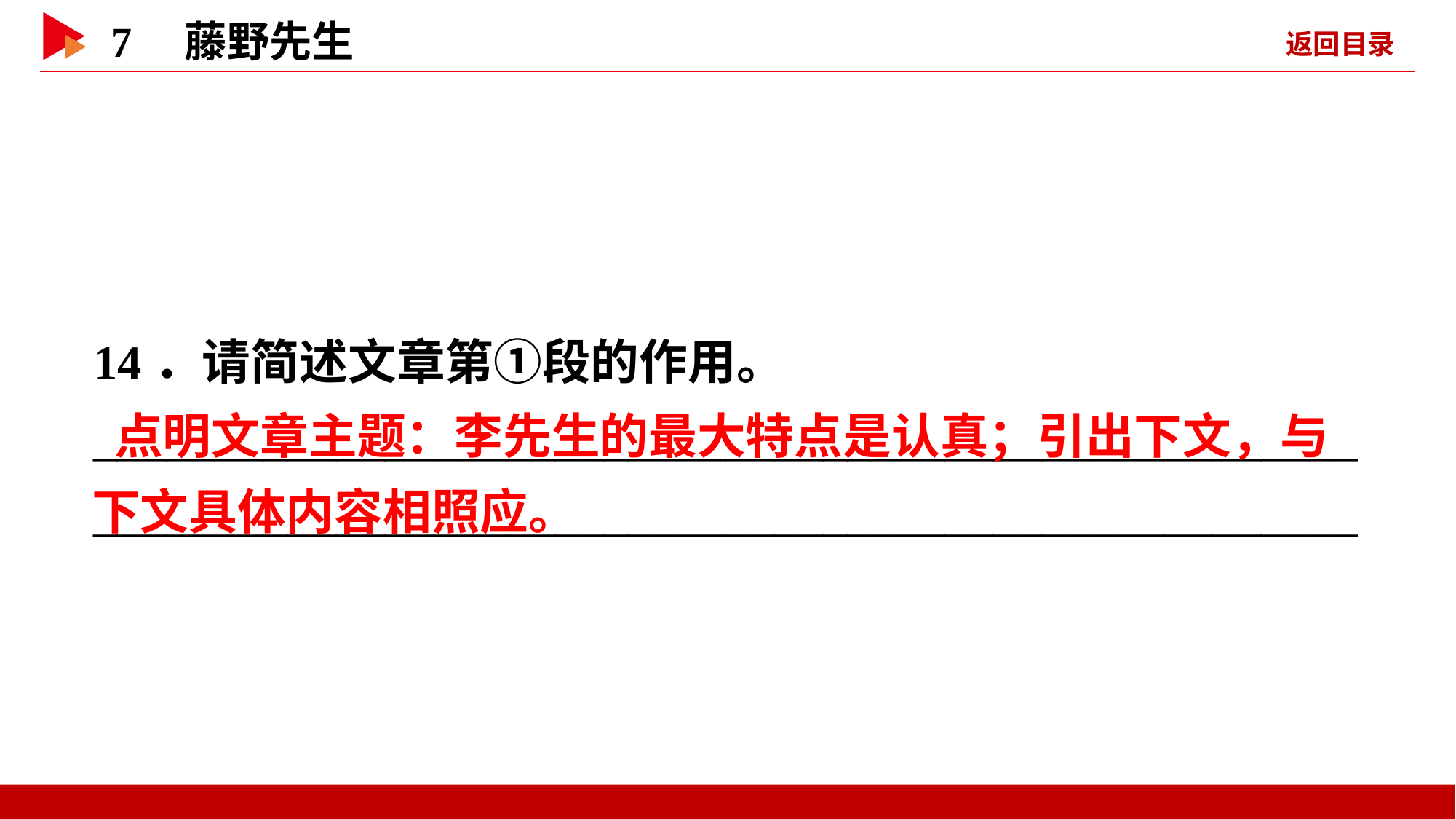

14．请简述文章第①段的作用。
________________________________________________________________________________________________________
 点明文章主题：李先生的最大特点是认真；引出下文，与下文具体内容相照应。